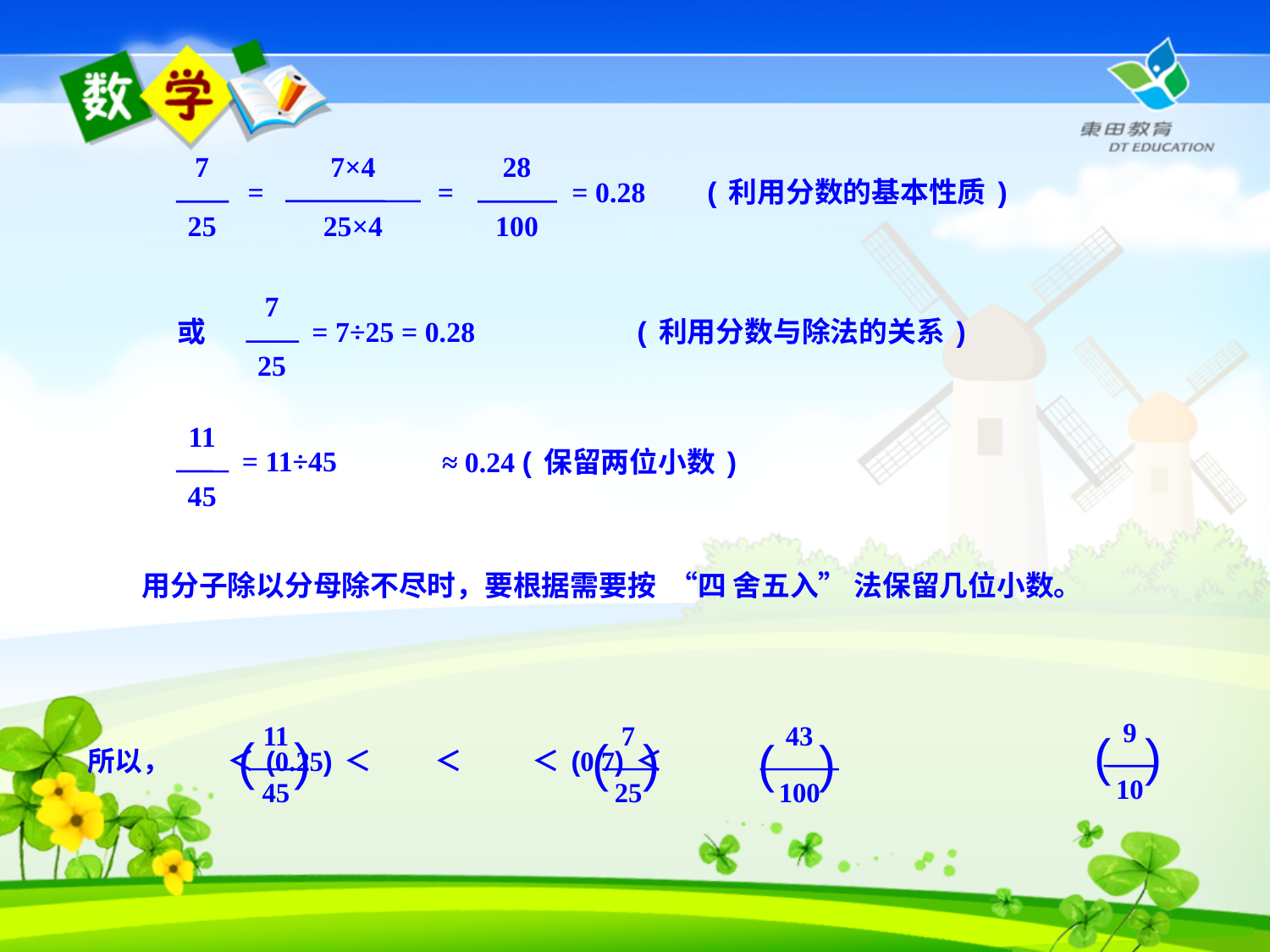

7
25

7×4
25×4

=
28
100

=
= 0.28
(利用分数的基本性质)
7
25

或
= 7÷25 = 0.28
(利用分数与除法的关系)
11
45

= 11÷45
≈ 0.24 (保留两位小数)
        用分子除以分母除不尽时，要根据需要按  “四 舍五入” 法保留几位小数。
9
10

(   )
11
45

(   )
7
25

(   )
43
100

(    )
所以，         ＜(0.25)＜          ＜           ＜(0.7)＜